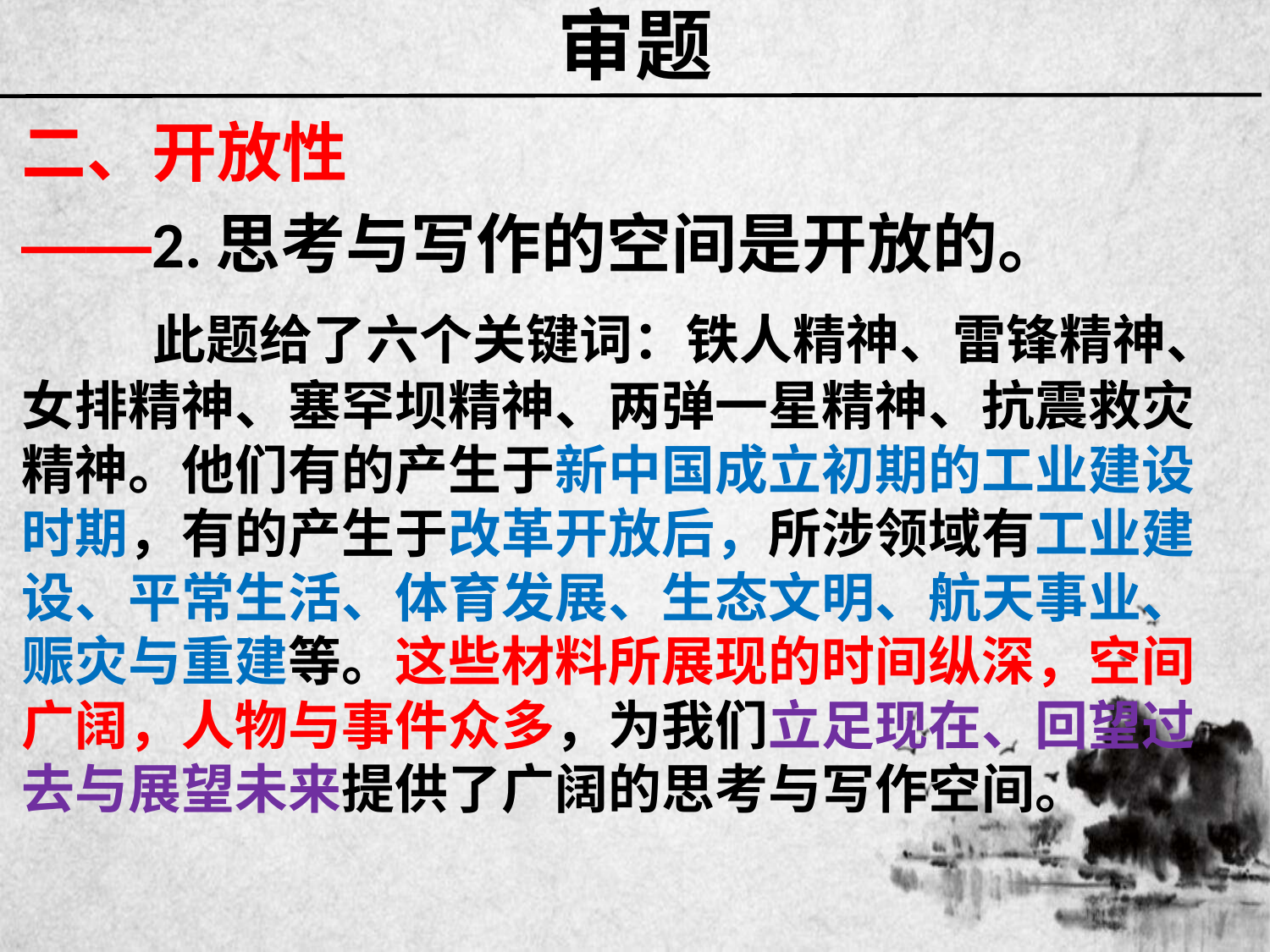

# 审题
二、开放性
——2.思考与写作的空间是开放的。
        此题给了六个关键词：铁人精神、雷锋精神、女排精神、塞罕坝精神、两弹一星精神、抗震救灾精神。他们有的产生于新中国成立初期的工业建设时期，有的产生于改革开放后，所涉领域有工业建设、平常生活、体育发展、生态文明、航天事业、赈灾与重建等。这些材料所展现的时间纵深，空间广阔，人物与事件众多，为我们立足现在、回望过去与展望未来提供了广阔的思考与写作空间。